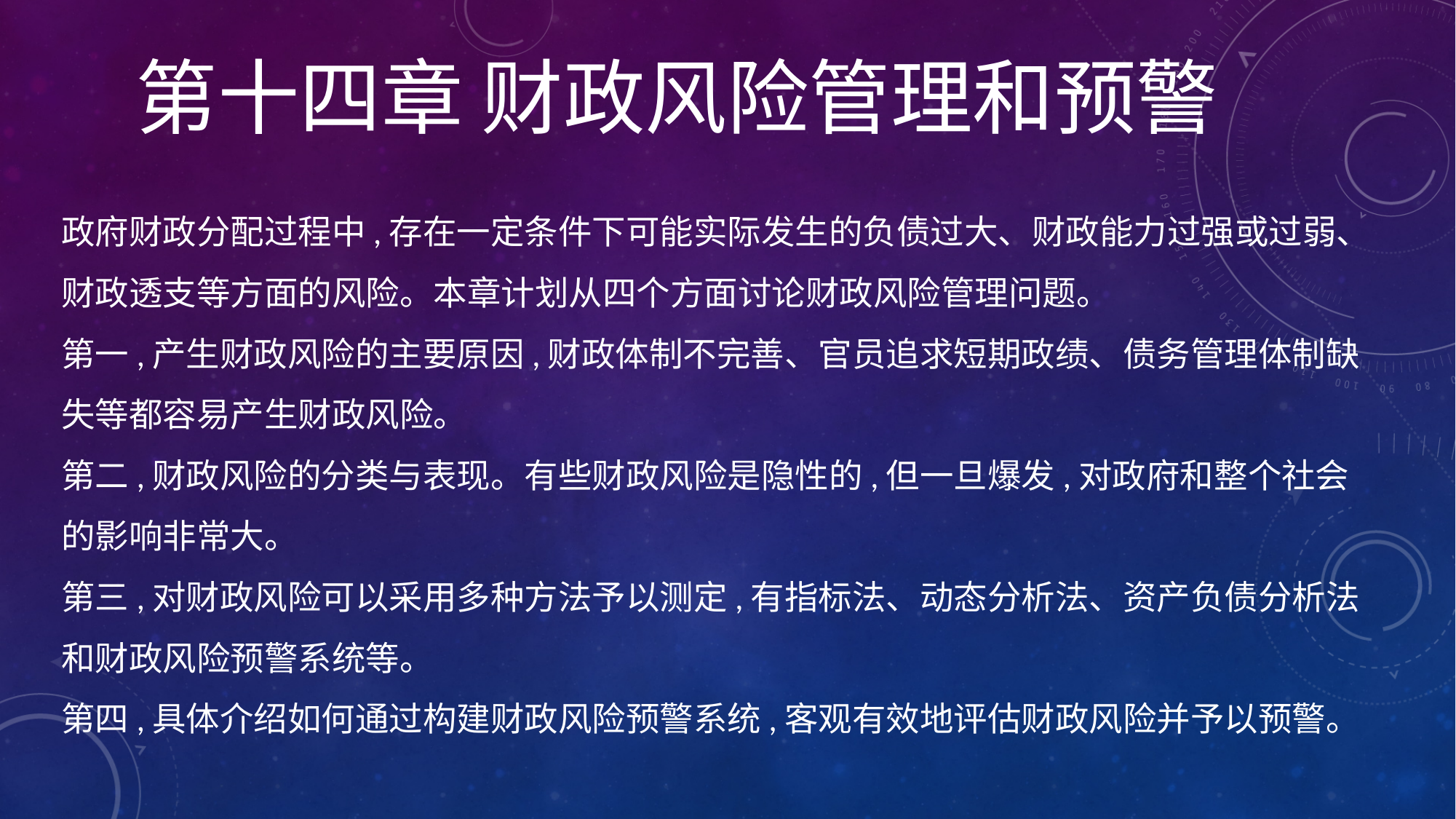

第十四章 财政风险管理和预警
# 政府财政分配过程中,存在一定条件下可能实际发生的负债过大、财政能力过强或过弱、财政透支等方面的风险。本章计划从四个方面讨论财政风险管理问题。 第一,产生财政风险的主要原因,财政体制不完善、官员追求短期政绩、债务管理体制缺失等都容易产生财政风险。 第二,财政风险的分类与表现。有些财政风险是隐性的,但一旦爆发,对政府和整个社会的影响非常大。 第三,对财政风险可以采用多种方法予以测定,有指标法、动态分析法、资产负债分析法和财政风险预警系统等。 第四,具体介绍如何通过构建财政风险预警系统,客观有效地评估财政风险并予以预警。